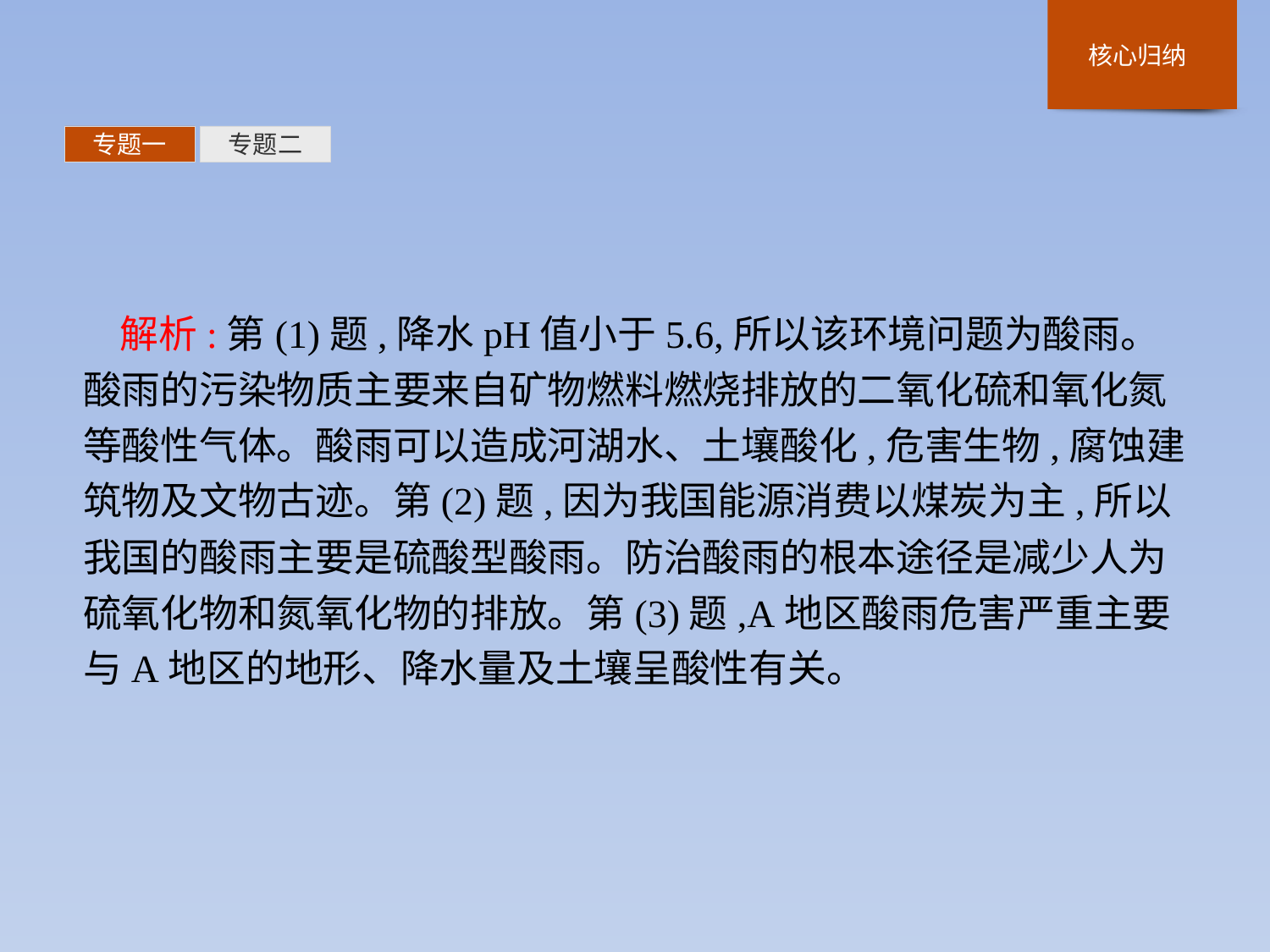

专题一
专题二
解析:第(1)题,降水pH值小于5.6,所以该环境问题为酸雨。酸雨的污染物质主要来自矿物燃料燃烧排放的二氧化硫和氧化氮等酸性气体。酸雨可以造成河湖水、土壤酸化,危害生物,腐蚀建筑物及文物古迹。第(2)题,因为我国能源消费以煤炭为主,所以我国的酸雨主要是硫酸型酸雨。防治酸雨的根本途径是减少人为硫氧化物和氮氧化物的排放。第(3)题,A地区酸雨危害严重主要与A地区的地形、降水量及土壤呈酸性有关。